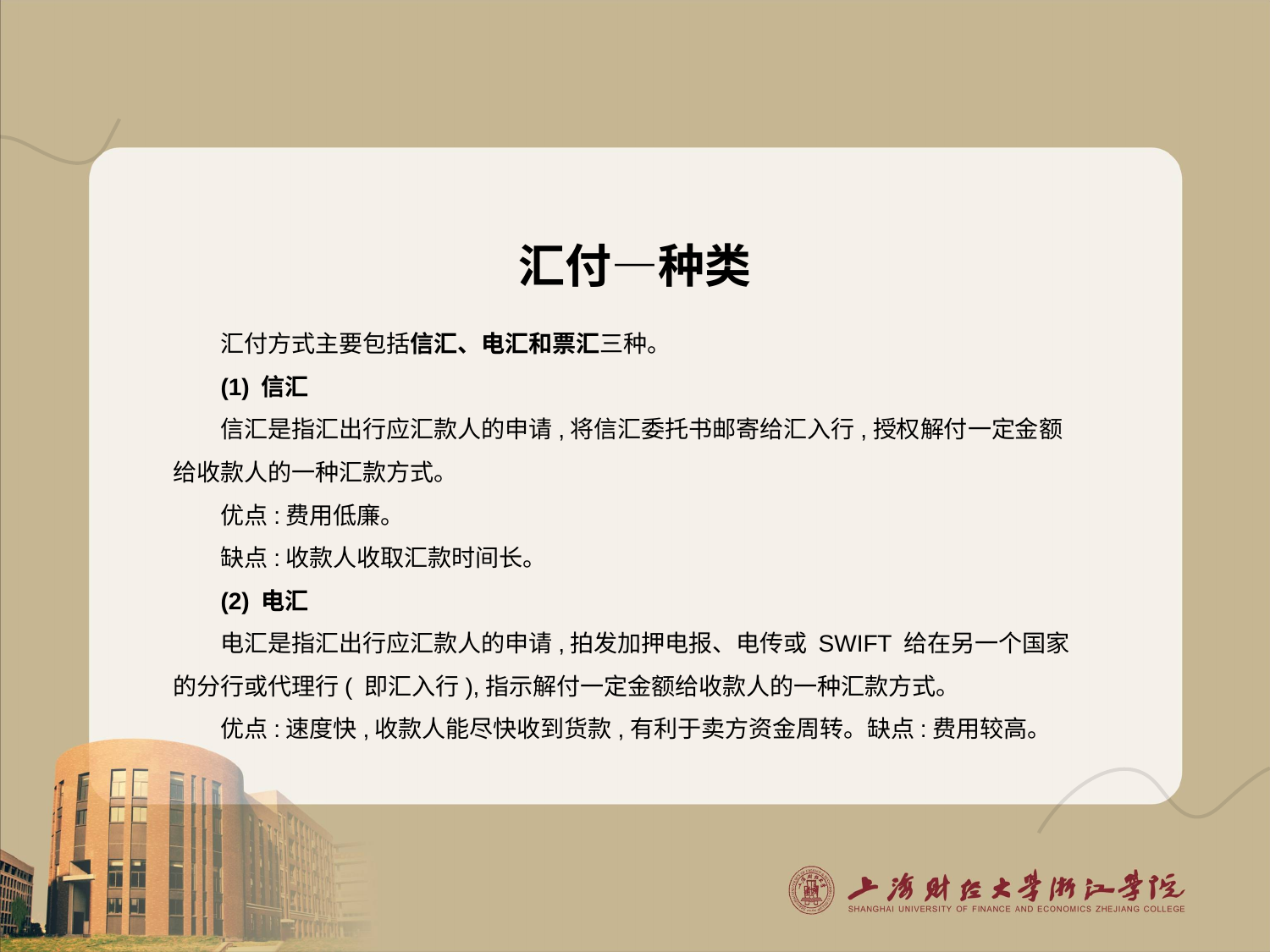

# 汇付—种类
汇付方式主要包括信汇、电汇和票汇三种。
(1) 信汇
信汇是指汇出行应汇款人的申请,将信汇委托书邮寄给汇入行,授权解付一定金额给收款人的一种汇款方式。
优点:费用低廉。
缺点:收款人收取汇款时间长。
(2) 电汇
电汇是指汇出行应汇款人的申请,拍发加押电报、电传或 SWIFT 给在另一个国家的分行或代理行( 即汇入行),指示解付一定金额给收款人的一种汇款方式。
优点:速度快,收款人能尽快收到货款,有利于卖方资金周转。缺点:费用较高。